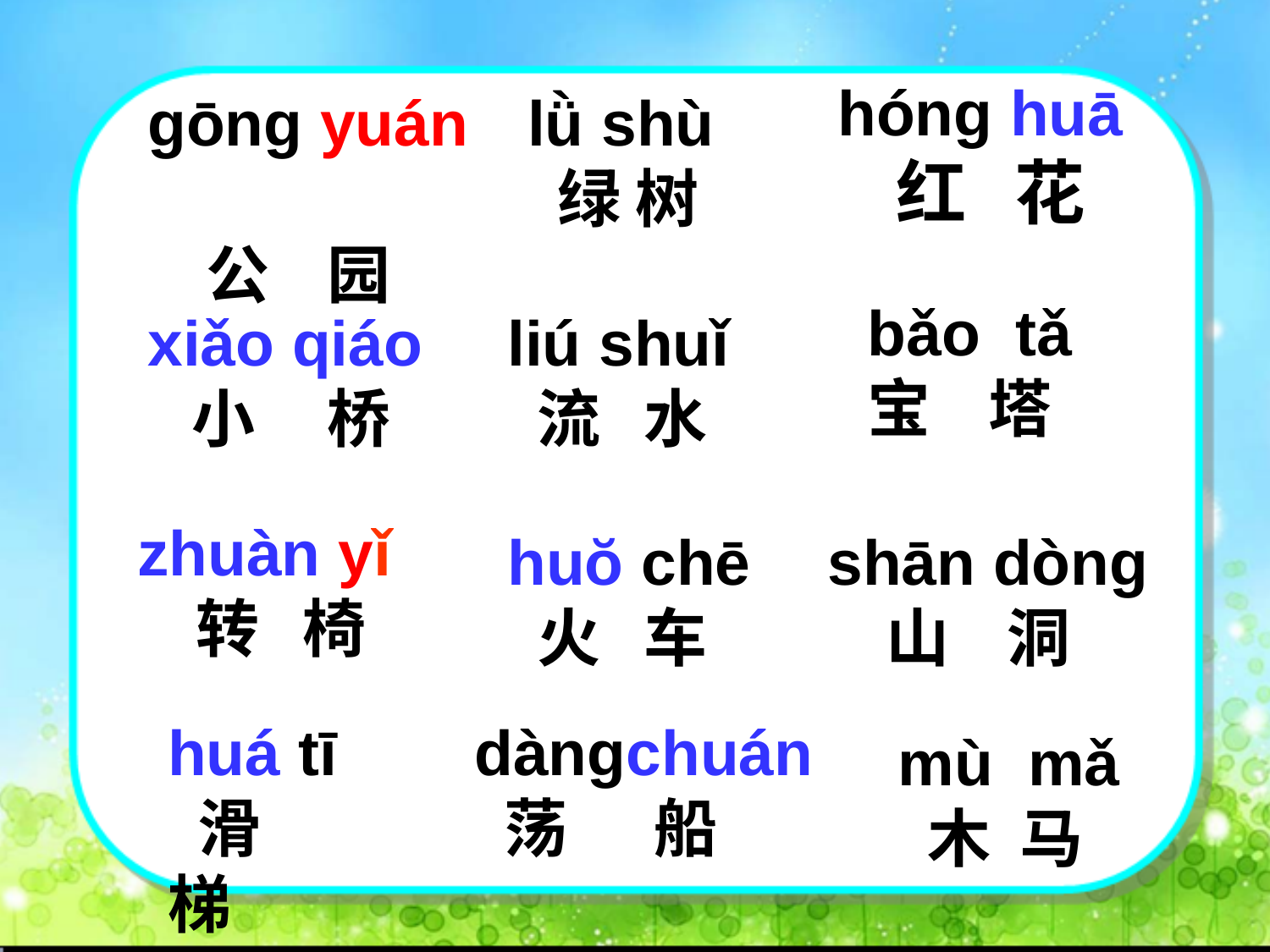

hónɡ huā
   红   花
gōnɡ yuán
   公    园
lǜ shù
 绿 树
bǎo  tǎ
宝    塔

xiǎo qiáo
  小     桥
liú shuǐ
 流   水
zhuàn yǐ
   转   椅
huŏ chē
 火   车
shān dòng
   山    洞
huá tī
 滑  梯
dàngchuán
 荡      船

mù  mǎ
 木  马